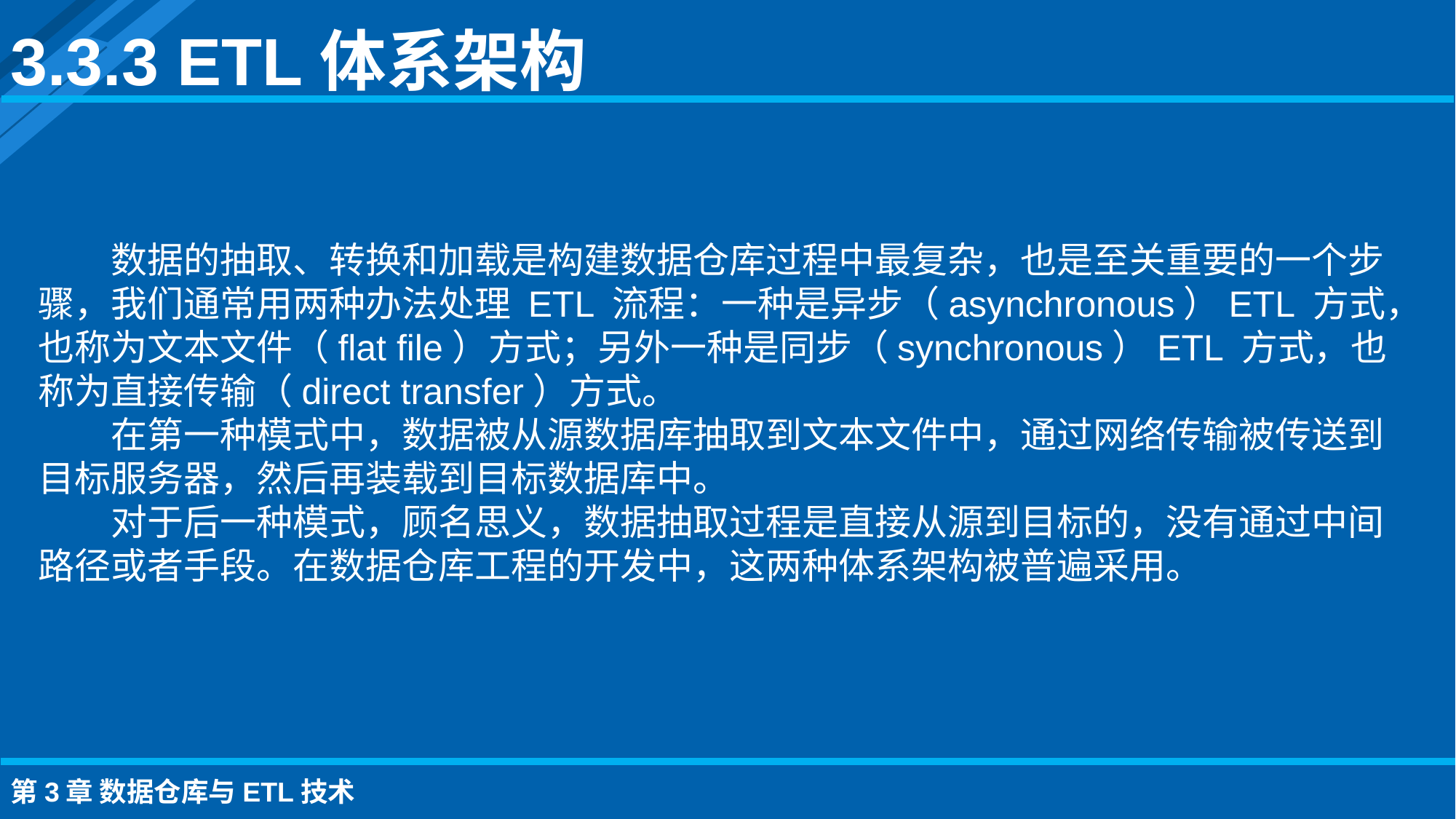

3.3.3 ETL体系架构

数据的抽取、转换和加载是构建数据仓库过程中最复杂，也是至关重要的一个步骤，我们通常用两种办法处理 ETL 流程：一种是异步（asynchronous）ETL 方式，也称为文本文件（flat file）方式；另外一种是同步（synchronous）ETL 方式，也称为直接传输（direct transfer）方式。
在第一种模式中，数据被从源数据库抽取到文本文件中，通过网络传输被传送到目标服务器，然后再装载到目标数据库中。
对于后一种模式，顾名思义，数据抽取过程是直接从源到目标的，没有通过中间路径或者手段。在数据仓库工程的开发中，这两种体系架构被普遍采用。
第3章 数据仓库与ETL技术